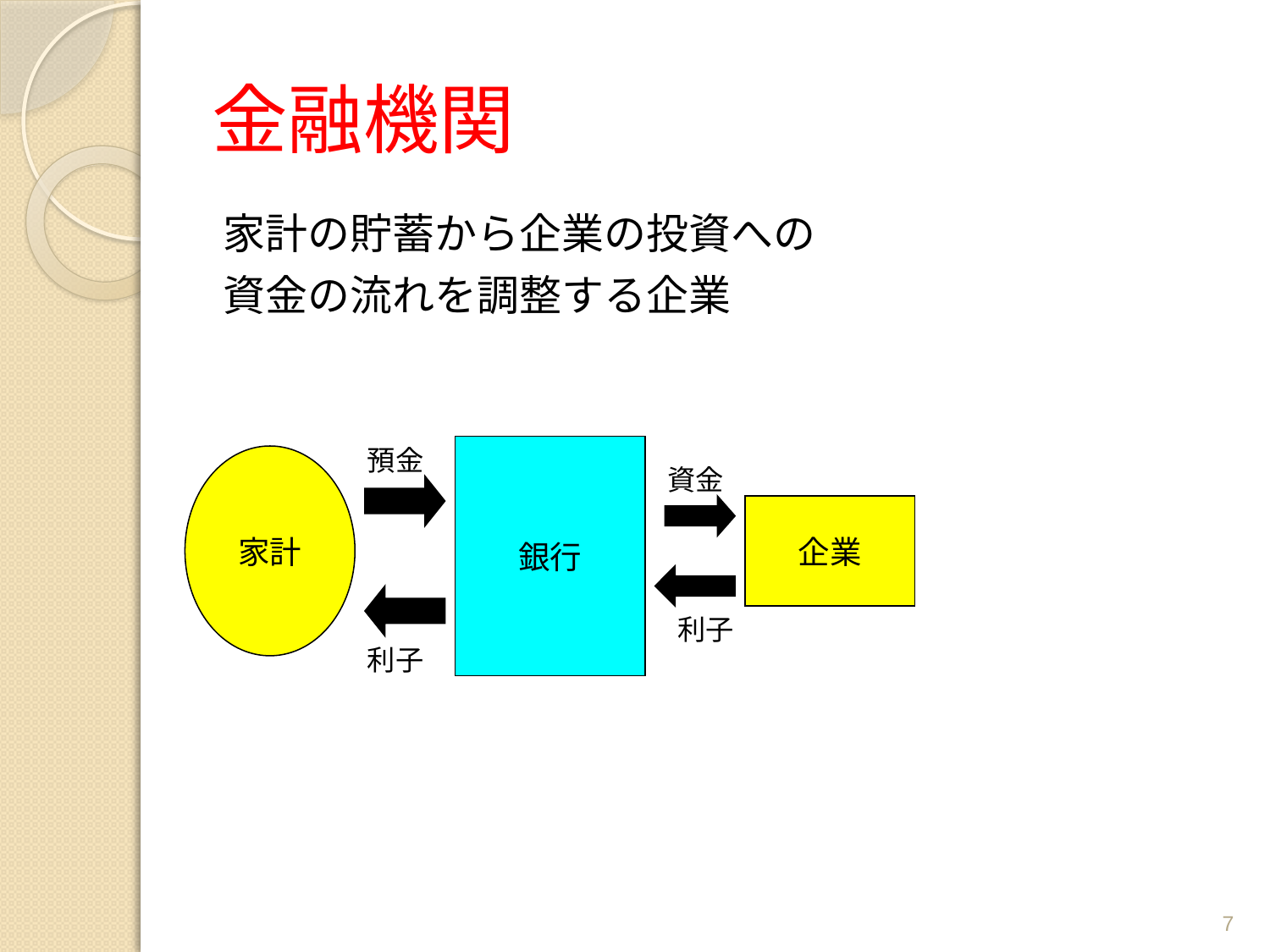

# 金融機関
家計の貯蓄から企業の投資への
資金の流れを調整する企業

預金
銀行
家計
資金

企業

利子
利子
7